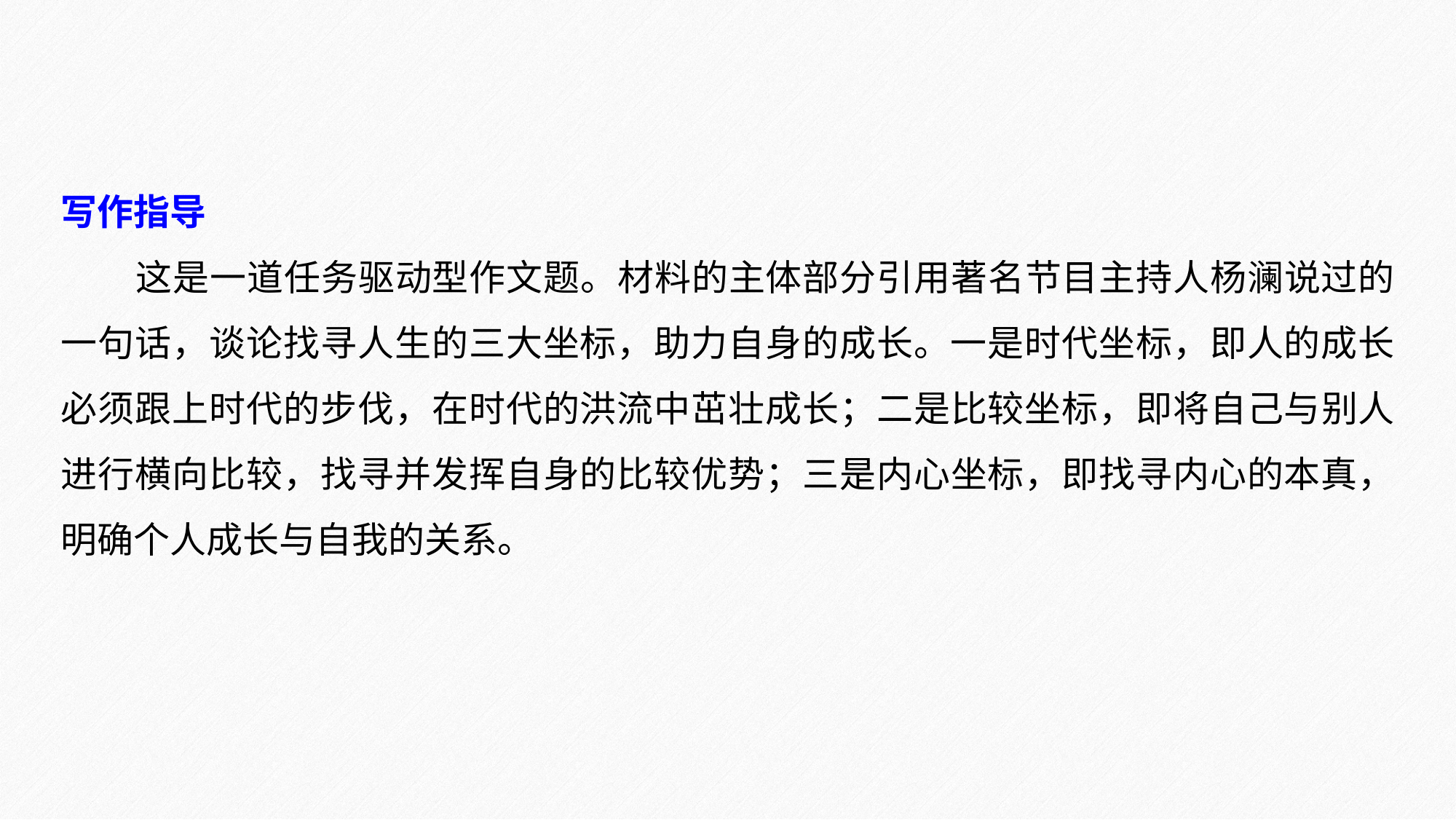

写作指导
这是一道任务驱动型作文题。材料的主体部分引用著名节目主持人杨澜说过的一句话，谈论找寻人生的三大坐标，助力自身的成长。一是时代坐标，即人的成长必须跟上时代的步伐，在时代的洪流中茁壮成长；二是比较坐标，即将自己与别人进行横向比较，找寻并发挥自身的比较优势；三是内心坐标，即找寻内心的本真，明确个人成长与自我的关系。